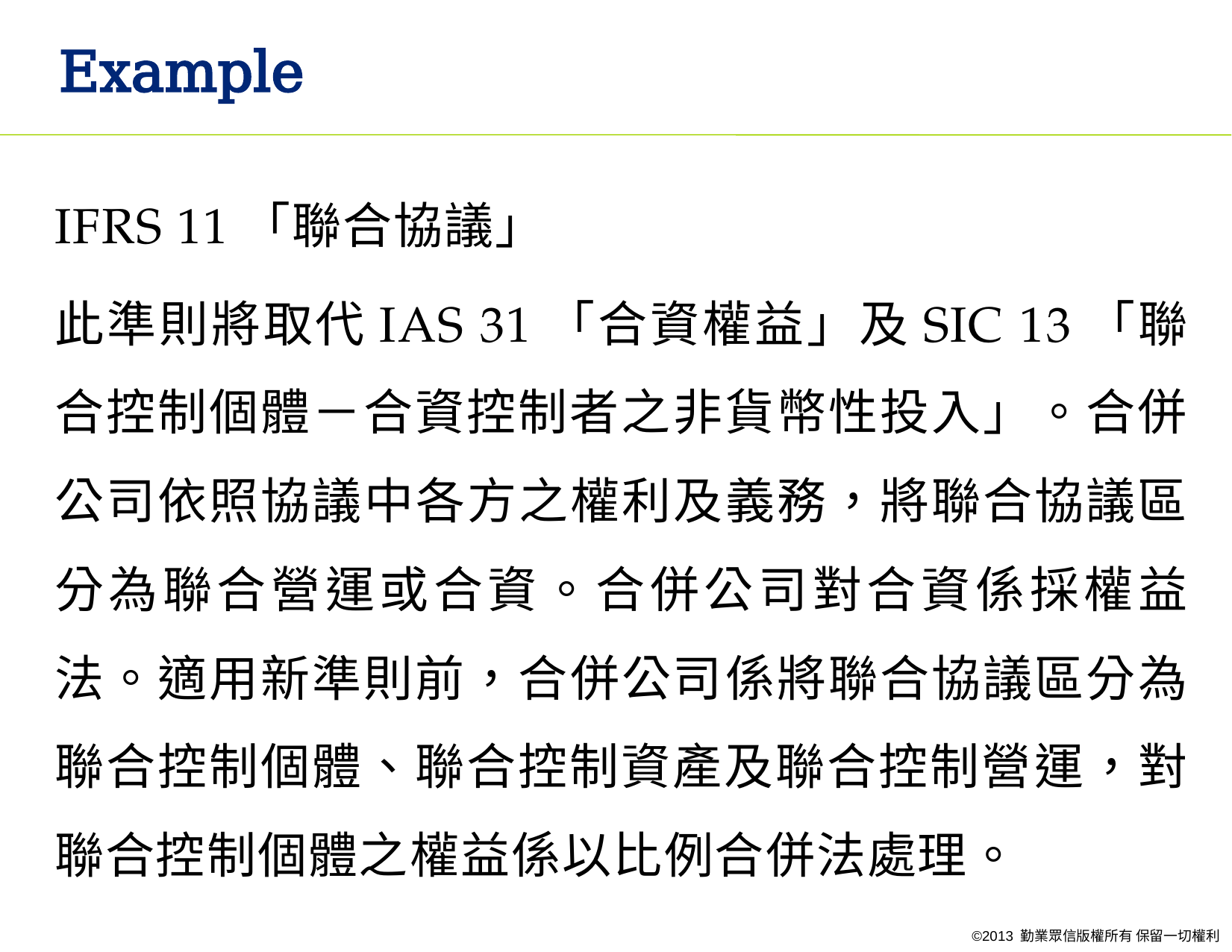

# Example
IFRS 11「聯合協議」
此準則將取代IAS 31「合資權益」及SIC 13「聯合控制個體－合資控制者之非貨幣性投入」。合併公司依照協議中各方之權利及義務，將聯合協議區分為聯合營運或合資。合併公司對合資係採權益法。適用新準則前，合併公司係將聯合協議區分為聯合控制個體、聯合控制資產及聯合控制營運，對聯合控制個體之權益係以比例合併法處理。